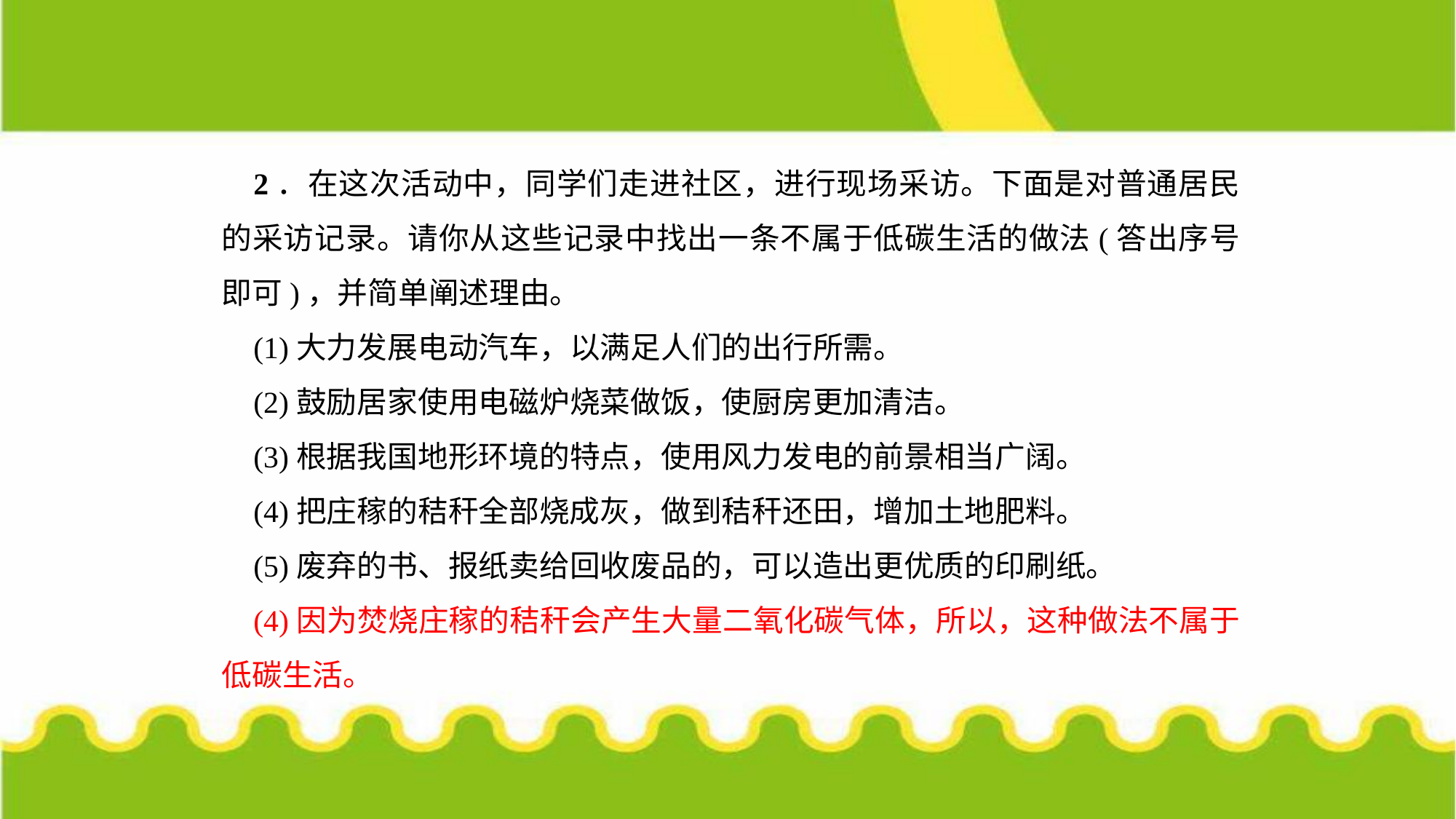

2．在这次活动中，同学们走进社区，进行现场采访。下面是对普通居民的采访记录。请你从这些记录中找出一条不属于低碳生活的做法(答出序号即可)，并简单阐述理由。
(1)大力发展电动汽车，以满足人们的出行所需。
(2)鼓励居家使用电磁炉烧菜做饭，使厨房更加清洁。
(3)根据我国地形环境的特点，使用风力发电的前景相当广阔。
(4)把庄稼的秸秆全部烧成灰，做到秸秆还田，增加土地肥料。
(5)废弃的书、报纸卖给回收废品的，可以造出更优质的印刷纸。
(4)因为焚烧庄稼的秸秆会产生大量二氧化碳气体，所以，这种做法不属于低碳生活。